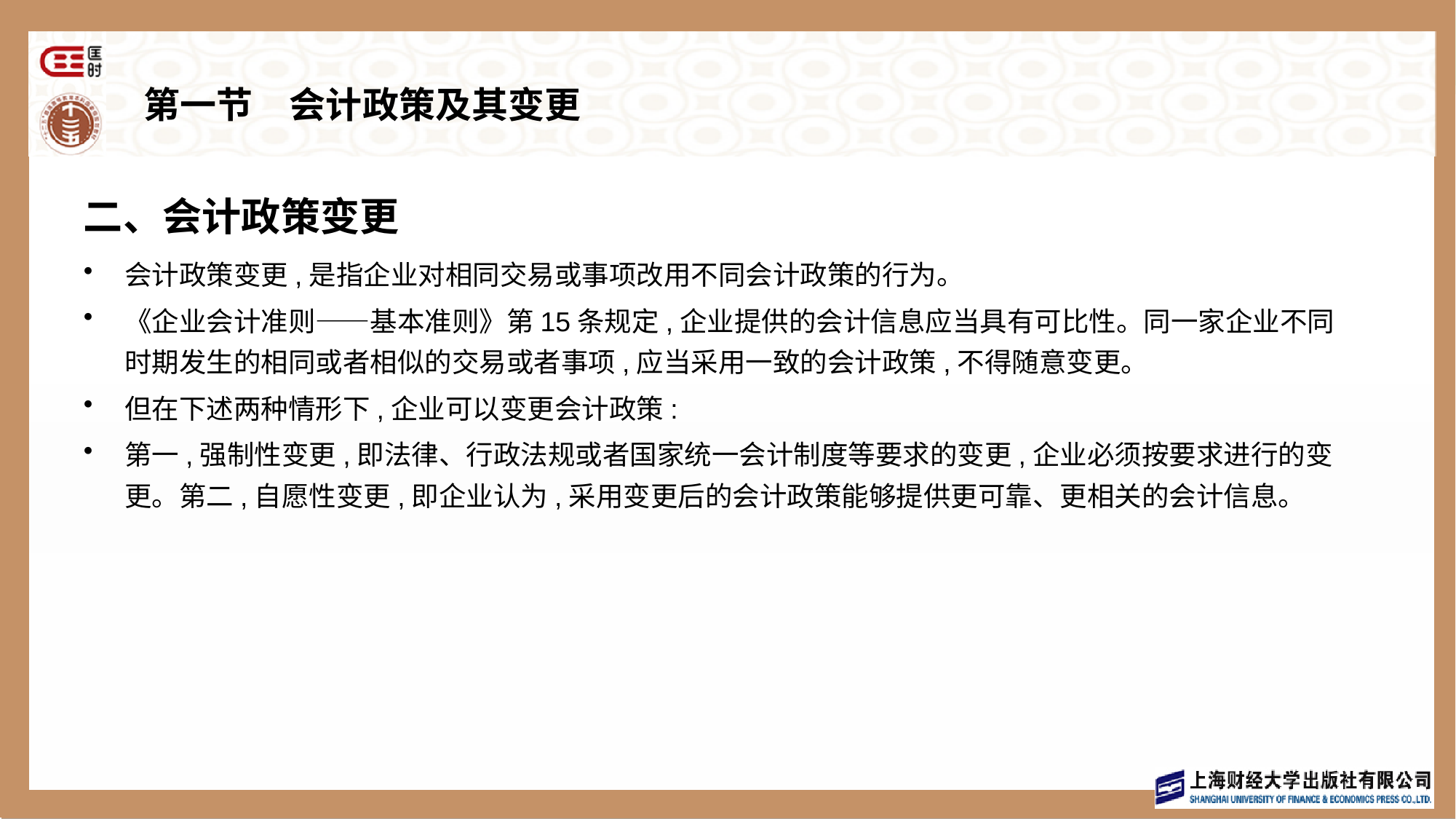

# 第一节　会计政策及其变更
二、会计政策变更
会计政策变更,是指企业对相同交易或事项改用不同会计政策的行为。
《企业会计准则——基本准则》第15条规定,企业提供的会计信息应当具有可比性。同一家企业不同时期发生的相同或者相似的交易或者事项,应当采用一致的会计政策,不得随意变更。
但在下述两种情形下,企业可以变更会计政策:
第一,强制性变更,即法律、行政法规或者国家统一会计制度等要求的变更,企业必须按要求进行的变更。第二,自愿性变更,即企业认为,采用变更后的会计政策能够提供更可靠、更相关的会计信息。